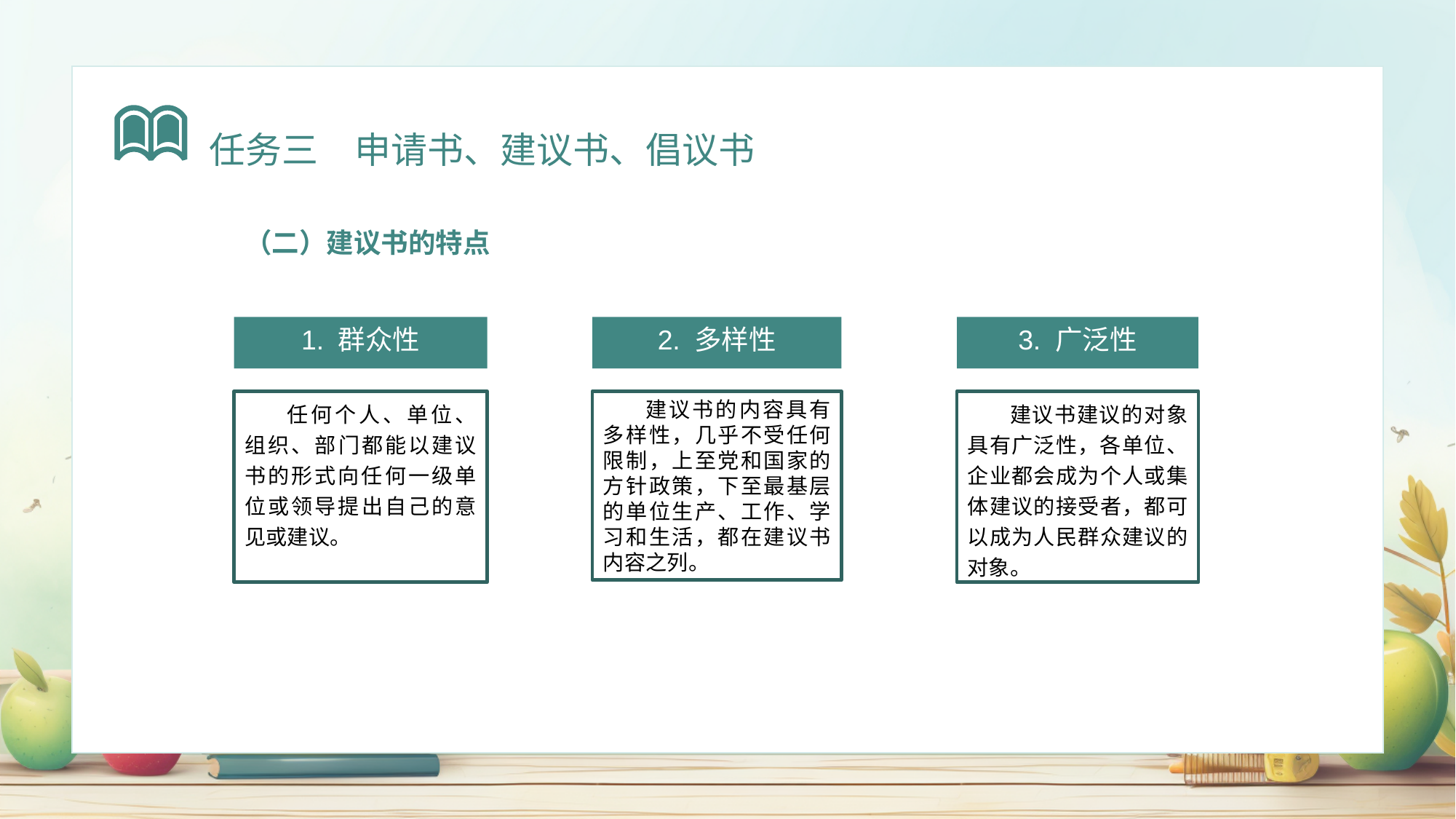

任务三　申请书、建议书、倡议书

（二）建议书的特点
1. 群众性
2. 多样性
3. 广泛性
任何个人、单位、组织、部门都能以建议书的形式向任何一级单位或领导提出自己的意见或建议。
建议书的内容具有多样性，几乎不受任何限制，上至党和国家的方针政策，下至最基层的单位生产、工作、学习和生活，都在建议书内容之列。
建议书建议的对象具有广泛性，各单位、企业都会成为个人或集体建议的接受者，都可以成为人民群众建议的对象。